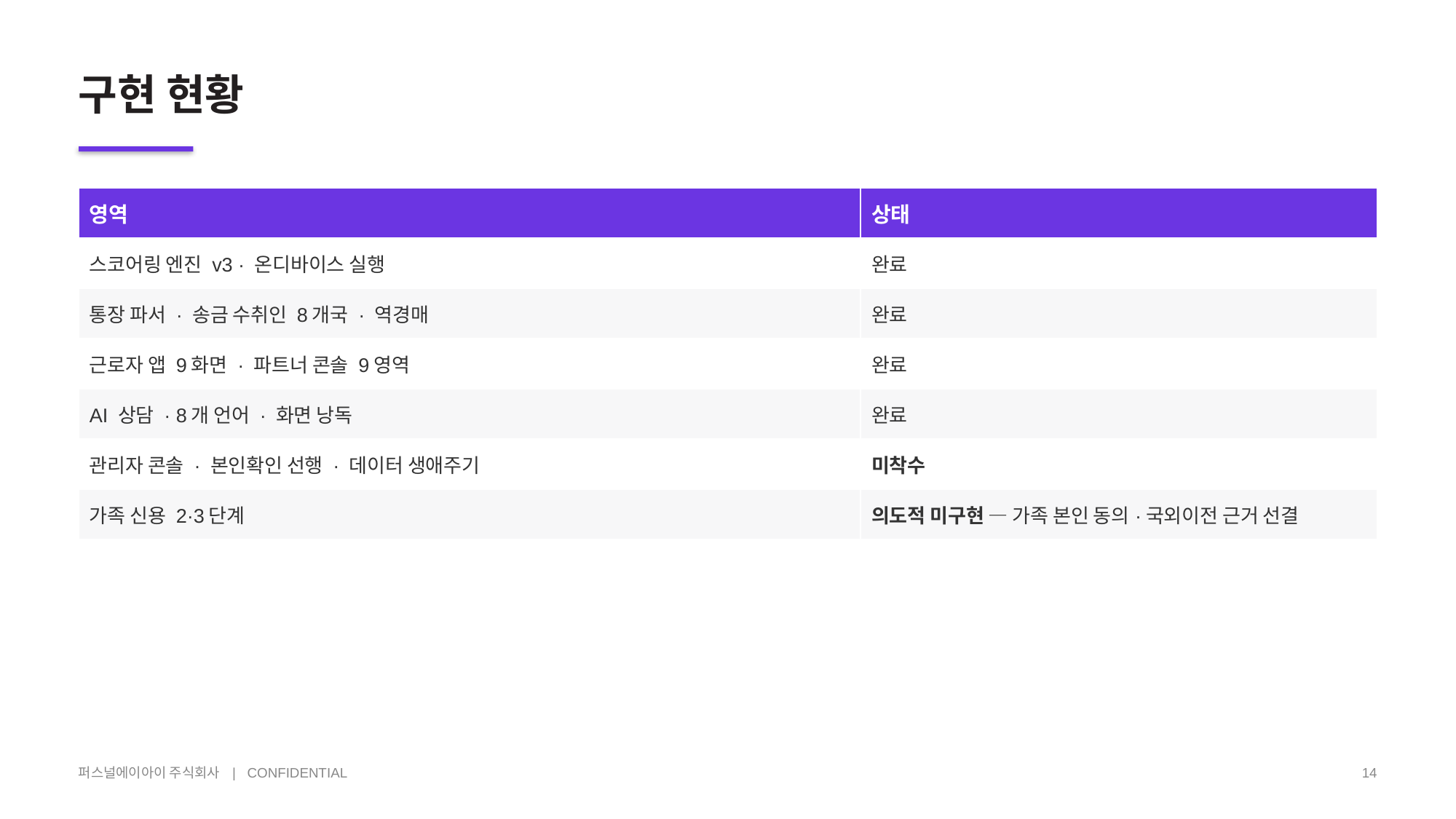

구현 현황

| 영역 | 상태 |
| --- | --- |
| 스코어링 엔진 v3 · 온디바이스 실행 | 완료 |
| 통장 파서 · 송금 수취인 8개국 · 역경매 | 완료 |
| 근로자 앱 9화면 · 파트너 콘솔 9영역 | 완료 |
| AI 상담 · 8개 언어 · 화면 낭독 | 완료 |
| 관리자 콘솔 · 본인확인 선행 · 데이터 생애주기 | 미착수 |
| 가족 신용 2·3단계 | 의도적 미구현 — 가족 본인 동의·국외이전 근거 선결 |
퍼스널에이아이 주식회사   |   CONFIDENTIAL
14